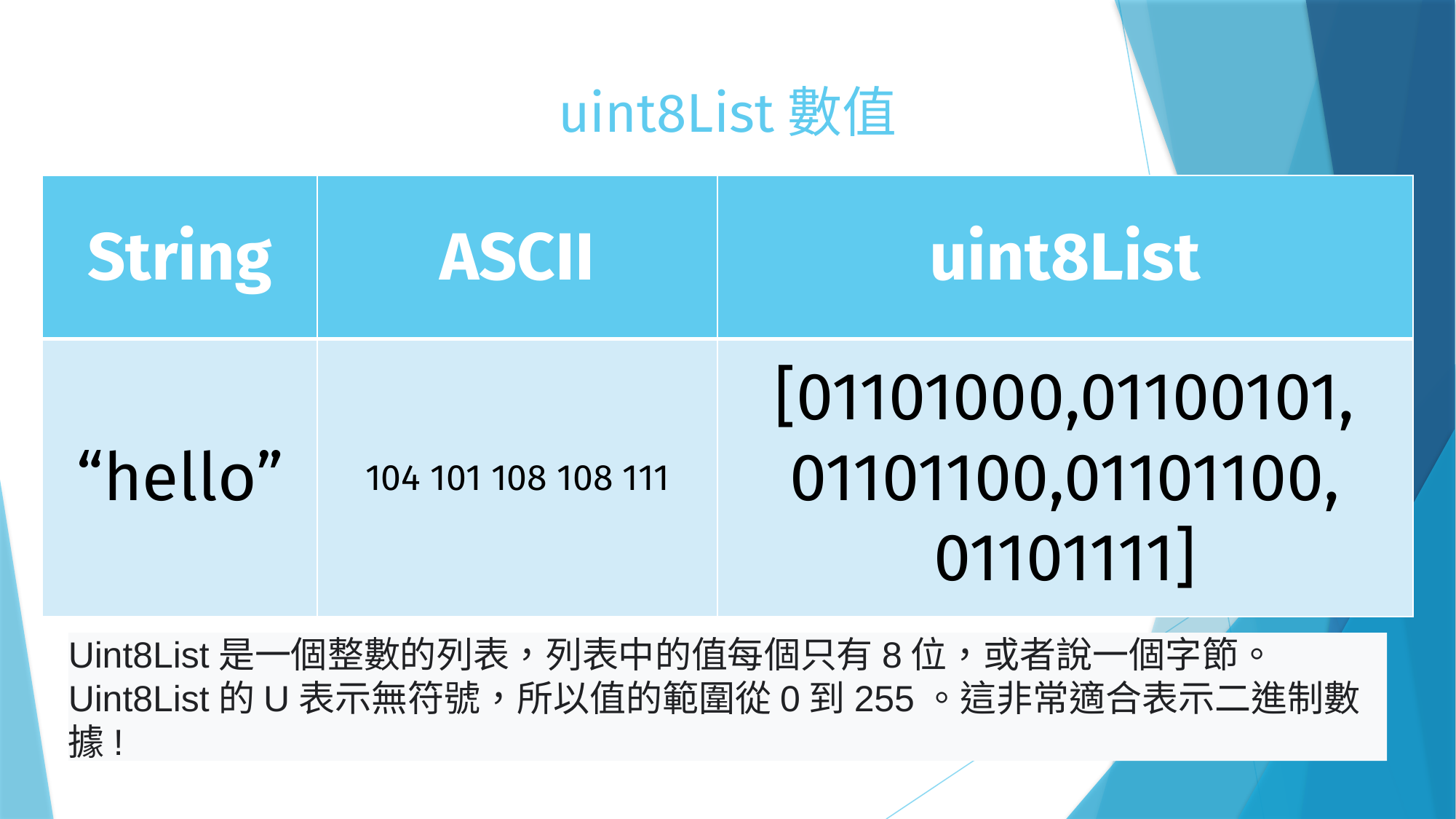

# uint8List數值
| String | ASCII | uint8List |
| --- | --- | --- |
| “hello” | 104 101 108 108 111 | [01101000,01100101, 01101100,01101100, 01101111] |
Uint8List是一個整數的列表，列表中的值每個只有8位，或者說一個字節。
Uint8List的U表示無符號，所以值的範圍從0到255。這非常適合表示二進制數據!